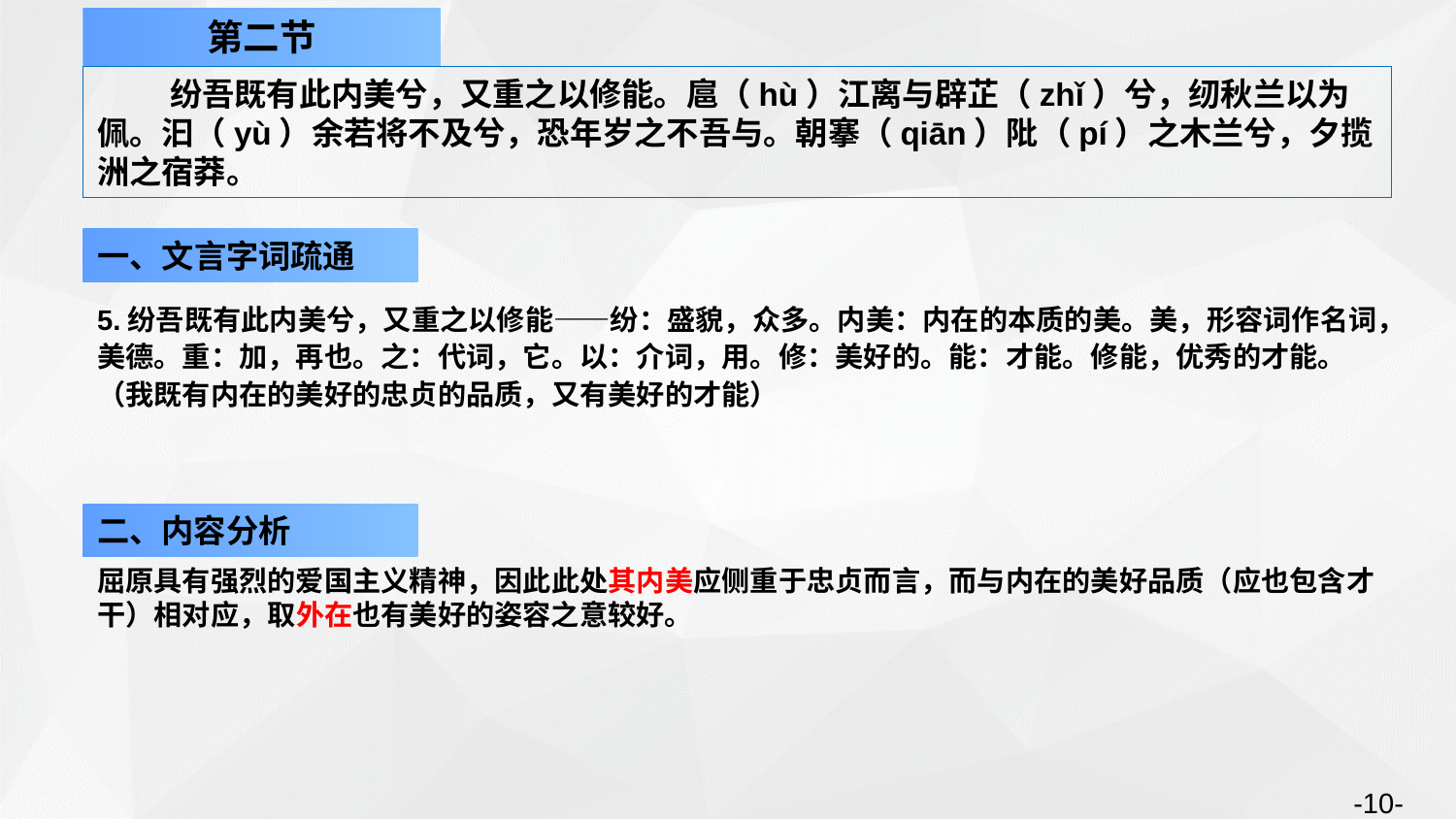

第二节
纷吾既有此内美兮，又重之以修能。扈（hù）江离与辟芷（zhǐ）兮，纫秋兰以为佩。汩（yù）余若将不及兮，恐年岁之不吾与。朝搴（qiān）阰（pí）之木兰兮，夕揽洲之宿莽。
一、文言字词疏通
5.纷吾既有此内美兮，又重之以修能——纷：盛貌，众多。内美：内在的本质的美。美，形容词作名词，美德。重：加，再也。之：代词，它。以：介词，用。修：美好的。能：才能。修能，优秀的才能。（我既有内在的美好的忠贞的品质，又有美好的才能）
二、内容分析
屈原具有强烈的爱国主义精神，因此此处其内美应侧重于忠贞而言，而与内在的美好品质（应也包含才干）相对应，取外在也有美好的姿容之意较好。
-10-